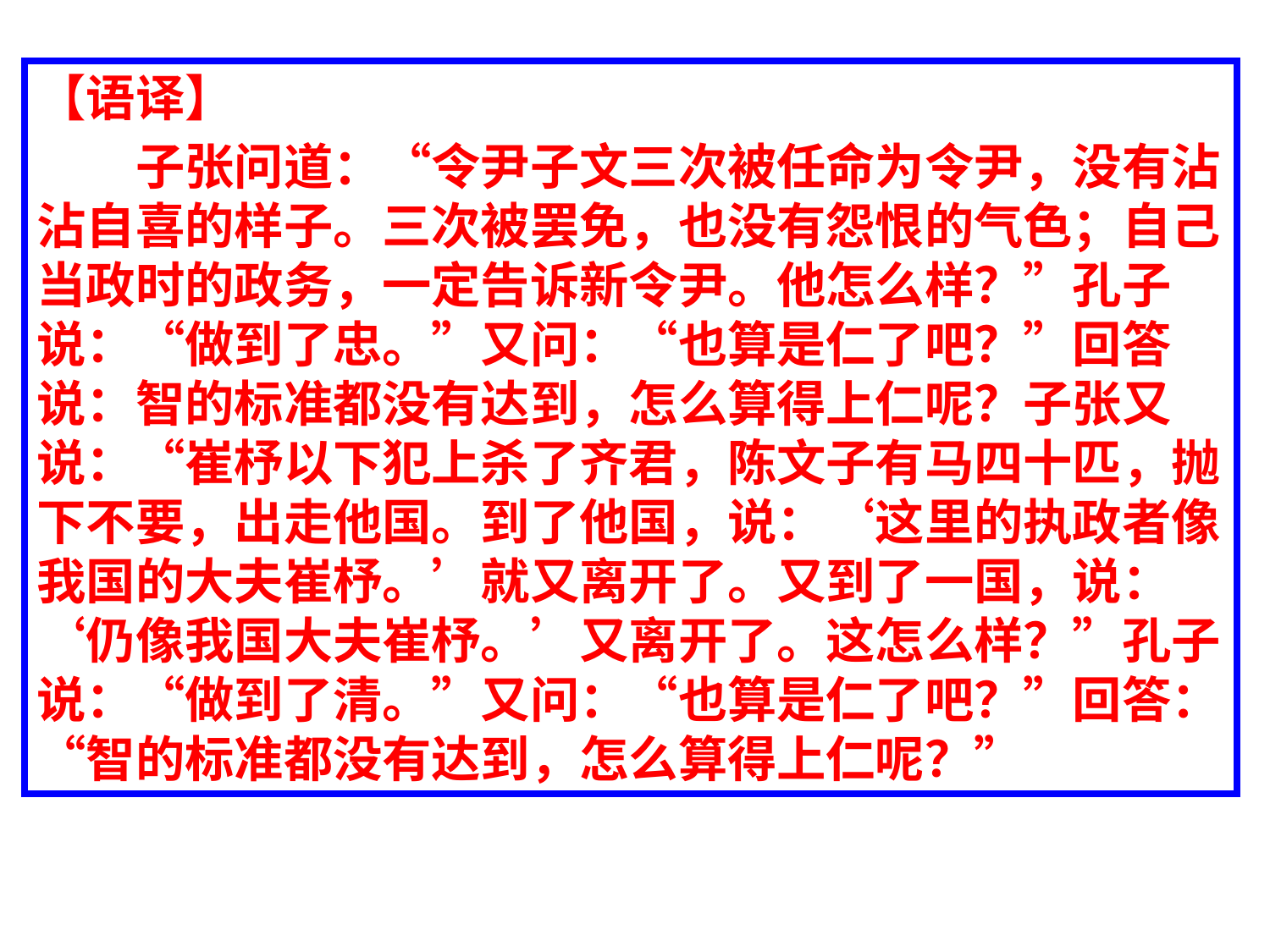

【语译】
　　子张问道：“令尹子文三次被任命为令尹，没有沾沾自喜的样子。三次被罢免，也没有怨恨的气色；自己当政时的政务，一定告诉新令尹。他怎么样？”孔子说：“做到了忠。”又问：“也算是仁了吧？”回答说：智的标准都没有达到，怎么算得上仁呢？子张又说：“崔杼以下犯上杀了齐君，陈文子有马四十匹，抛下不要，出走他国。到了他国，说：‘这里的执政者像我国的大夫崔杼。’就又离开了。又到了一国，说：‘仍像我国大夫崔杼。’又离开了。这怎么样？”孔子说：“做到了清。”又问：“也算是仁了吧？”回答：“智的标准都没有达到，怎么算得上仁呢？”